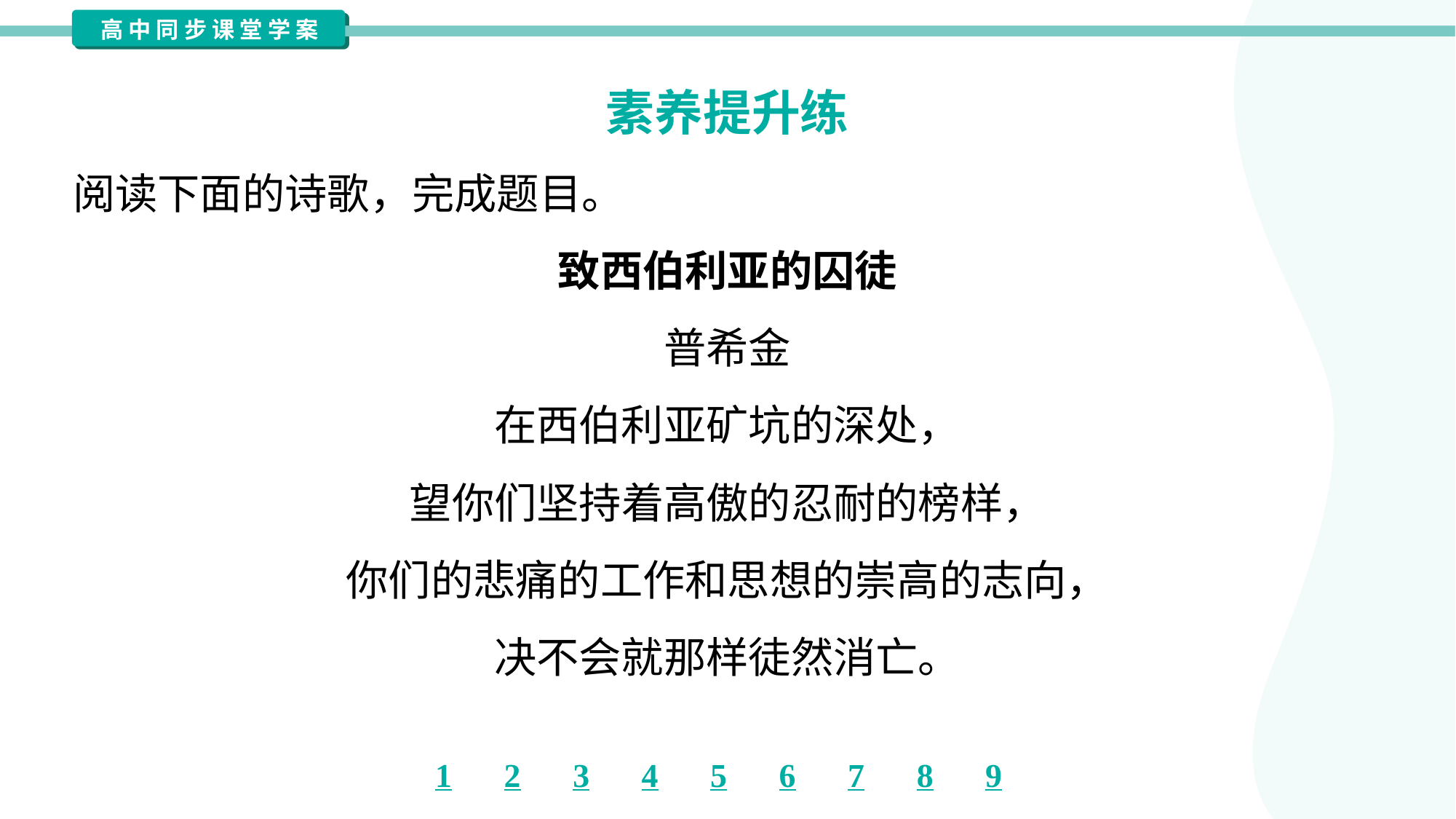

素养提升练
阅读下面的诗歌，完成题目。
致西伯利亚的囚徒
普希金
在西伯利亚矿坑的深处，
望你们坚持着高傲的忍耐的榜样，
你们的悲痛的工作和思想的崇高的志向，
决不会就那样徒然消亡。